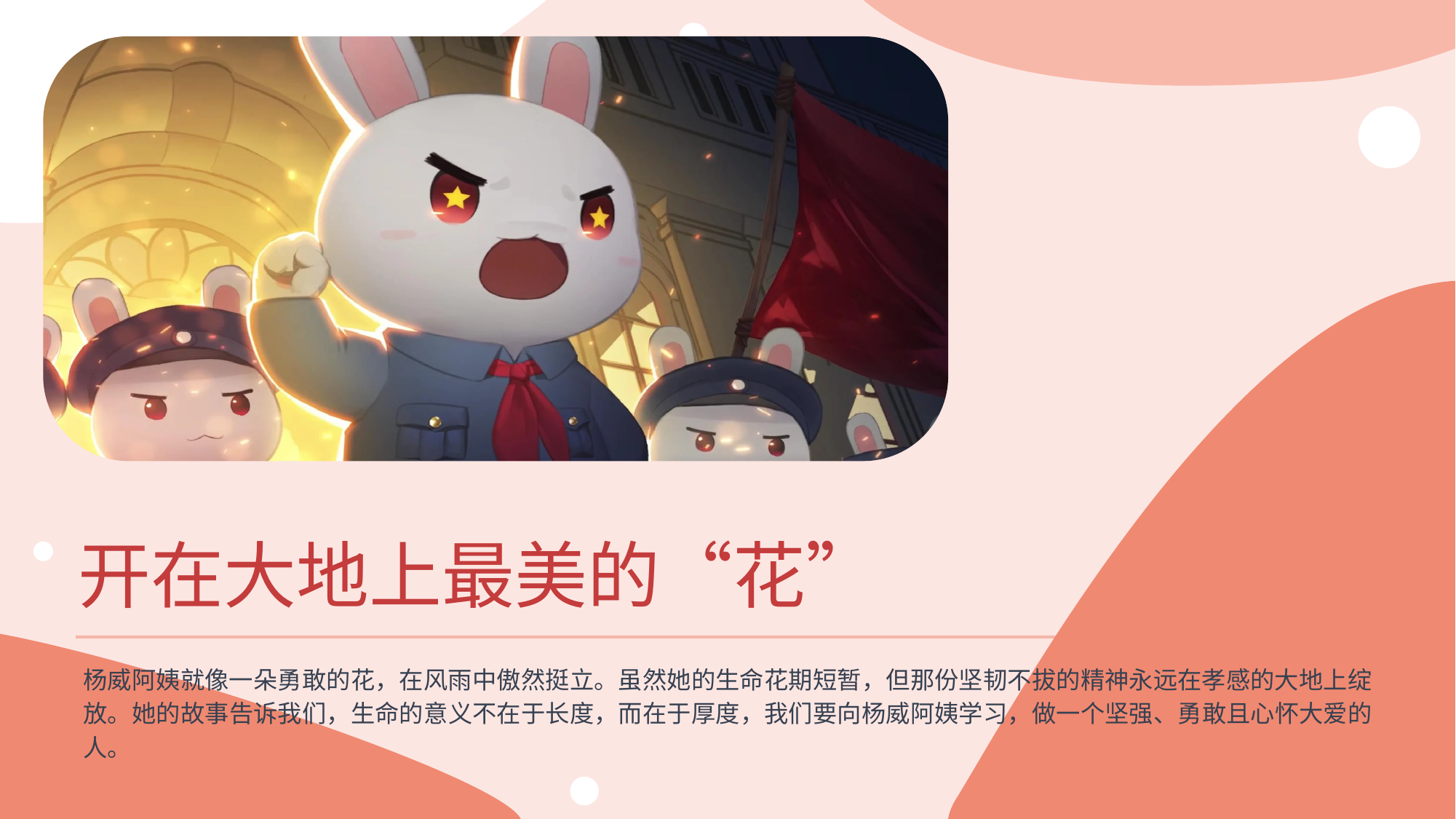

开在大地上最美的“花”

杨威阿姨就像一朵勇敢的花，在风雨中傲然挺立。虽然她的生命花期短暂，但那份坚韧不拔的精神永远在孝感的大地上绽放。她的故事告诉我们，生命的意义不在于长度，而在于厚度，我们要向杨威阿姨学习，做一个坚强、勇敢且心怀大爱的人。